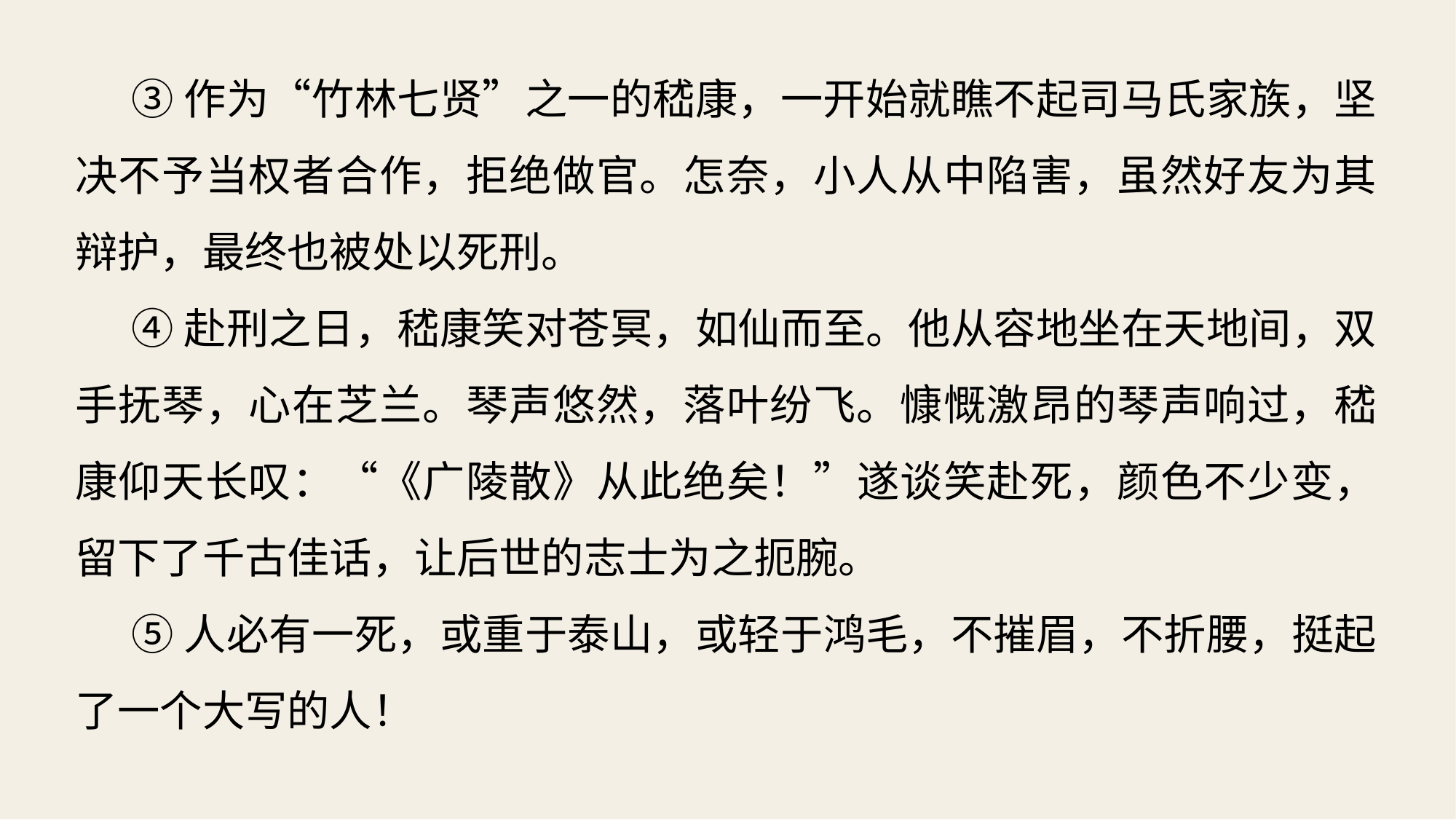

③作为“竹林七贤”之一的嵇康，一开始就瞧不起司马氏家族，坚决不予当权者合作，拒绝做官。怎奈，小人从中陷害，虽然好友为其辩护，最终也被处以死刑。
  ④赴刑之日，嵇康笑对苍冥，如仙而至。他从容地坐在天地间，双手抚琴，心在芝兰。琴声悠然，落叶纷飞。慷慨激昂的琴声响过，嵇康仰天长叹：“《广陵散》从此绝矣！”遂谈笑赴死，颜色不少变，留下了千古佳话，让后世的志士为之扼腕。
  ⑤人必有一死，或重于泰山，或轻于鸿毛，不摧眉，不折腰，挺起了一个大写的人！